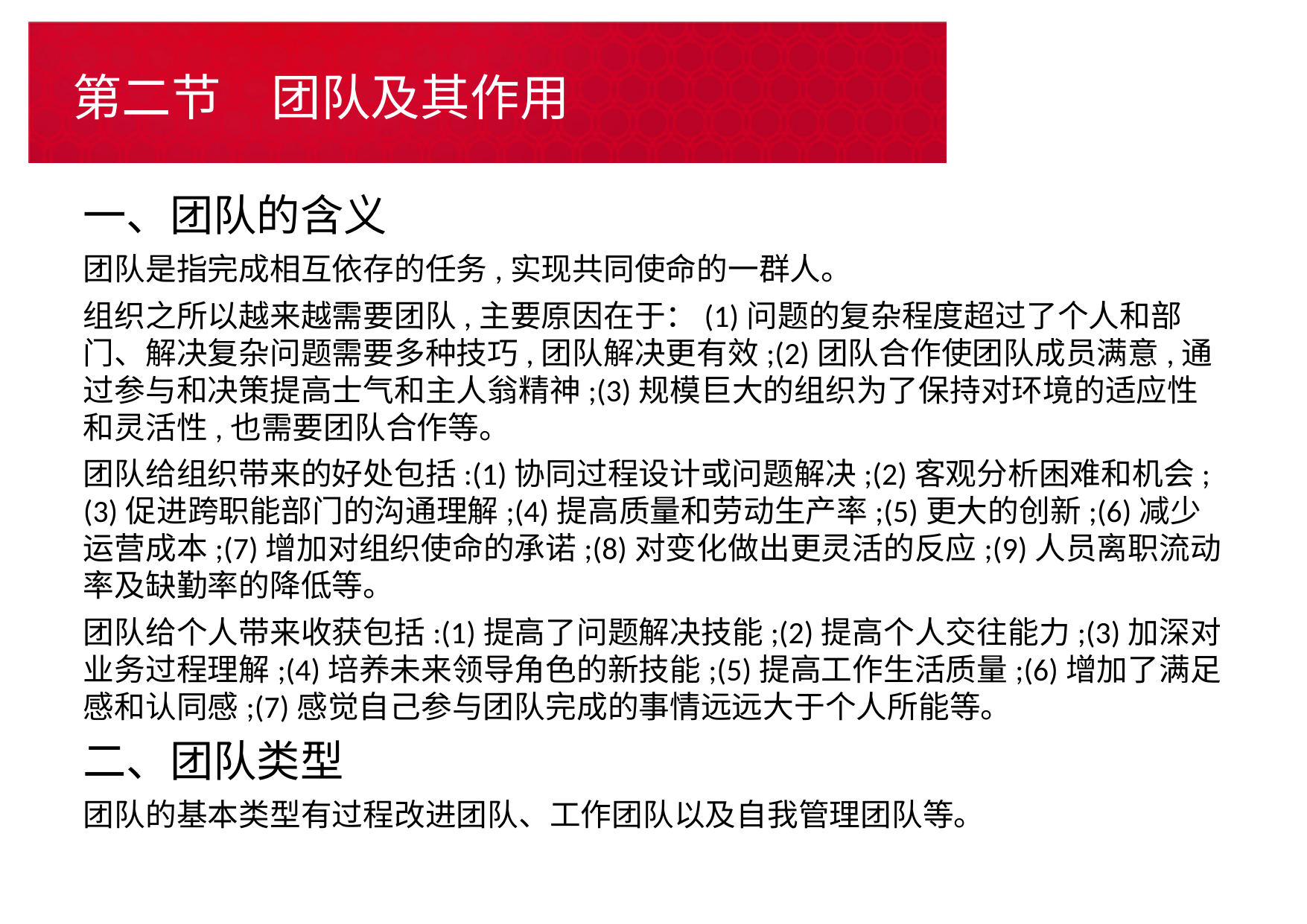

# 第二节　团队及其作用
一、团队的含义
团队是指完成相互依存的任务,实现共同使命的一群人。
组织之所以越来越需要团队,主要原因在于：(1)问题的复杂程度超过了个人和部门、解决复杂问题需要多种技巧,团队解决更有效;(2)团队合作使团队成员满意,通过参与和决策提高士气和主人翁精神;(3)规模巨大的组织为了保持对环境的适应性和灵活性,也需要团队合作等。
团队给组织带来的好处包括:(1)协同过程设计或问题解决;(2)客观分析困难和机会;(3)促进跨职能部门的沟通理解;(4)提高质量和劳动生产率;(5)更大的创新;(6)减少运营成本;(7)增加对组织使命的承诺;(8)对变化做出更灵活的反应;(9)人员离职流动率及缺勤率的降低等。
团队给个人带来收获包括:(1)提高了问题解决技能;(2)提高个人交往能力;(3)加深对业务过程理解;(4)培养未来领导角色的新技能;(5)提高工作生活质量;(6)增加了满足感和认同感;(7)感觉自己参与团队完成的事情远远大于个人所能等。
二、团队类型
团队的基本类型有过程改进团队、工作团队以及自我管理团队等。